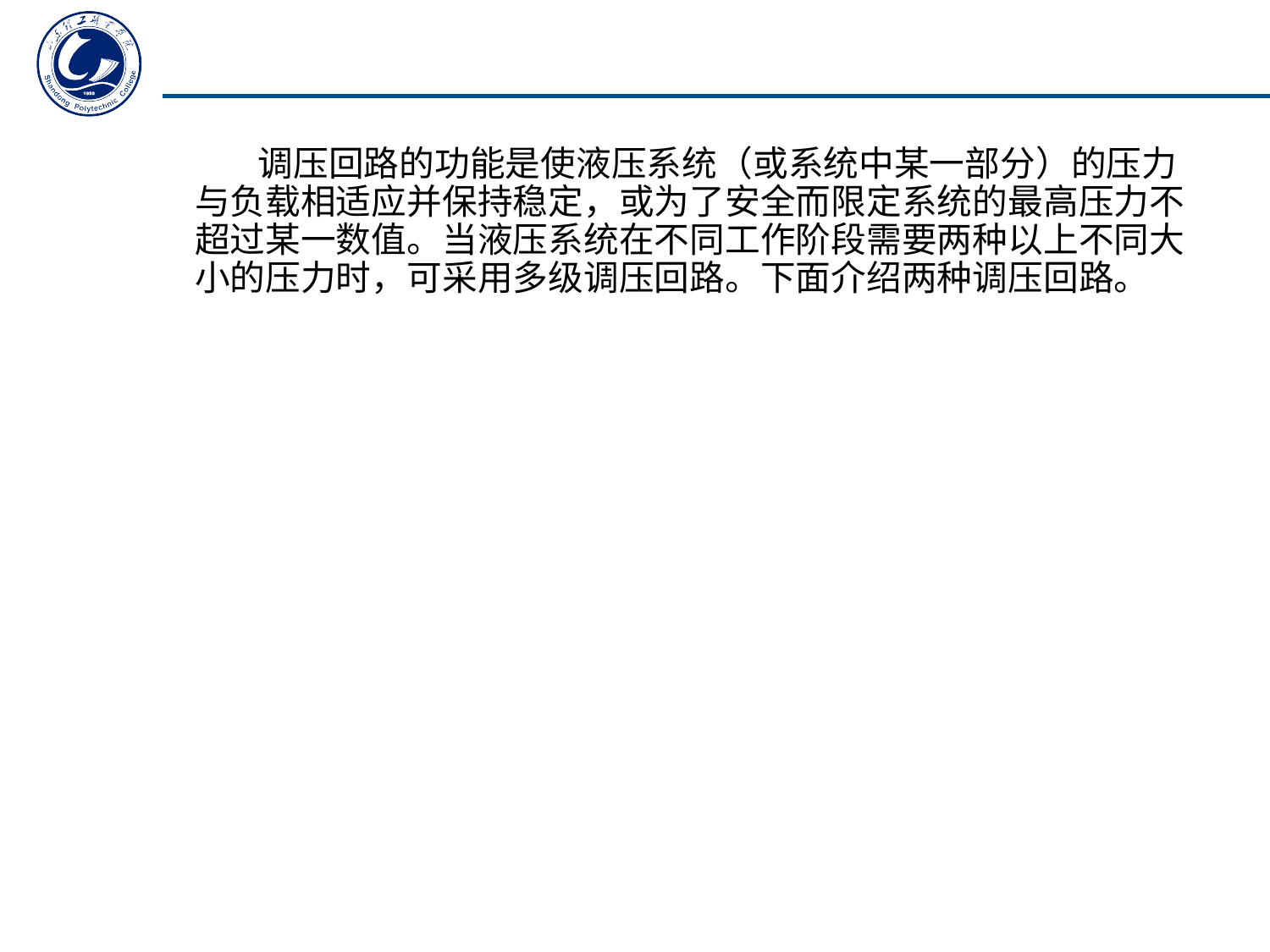

调压回路的功能是使液压系统（或系统中某一部分）的压力与负载相适应并保持稳定，或为了安全而限定系统的最高压力不超过某一数值。当液压系统在不同工作阶段需要两种以上不同大小的压力时，可采用多级调压回路。下面介绍两种调压回路。